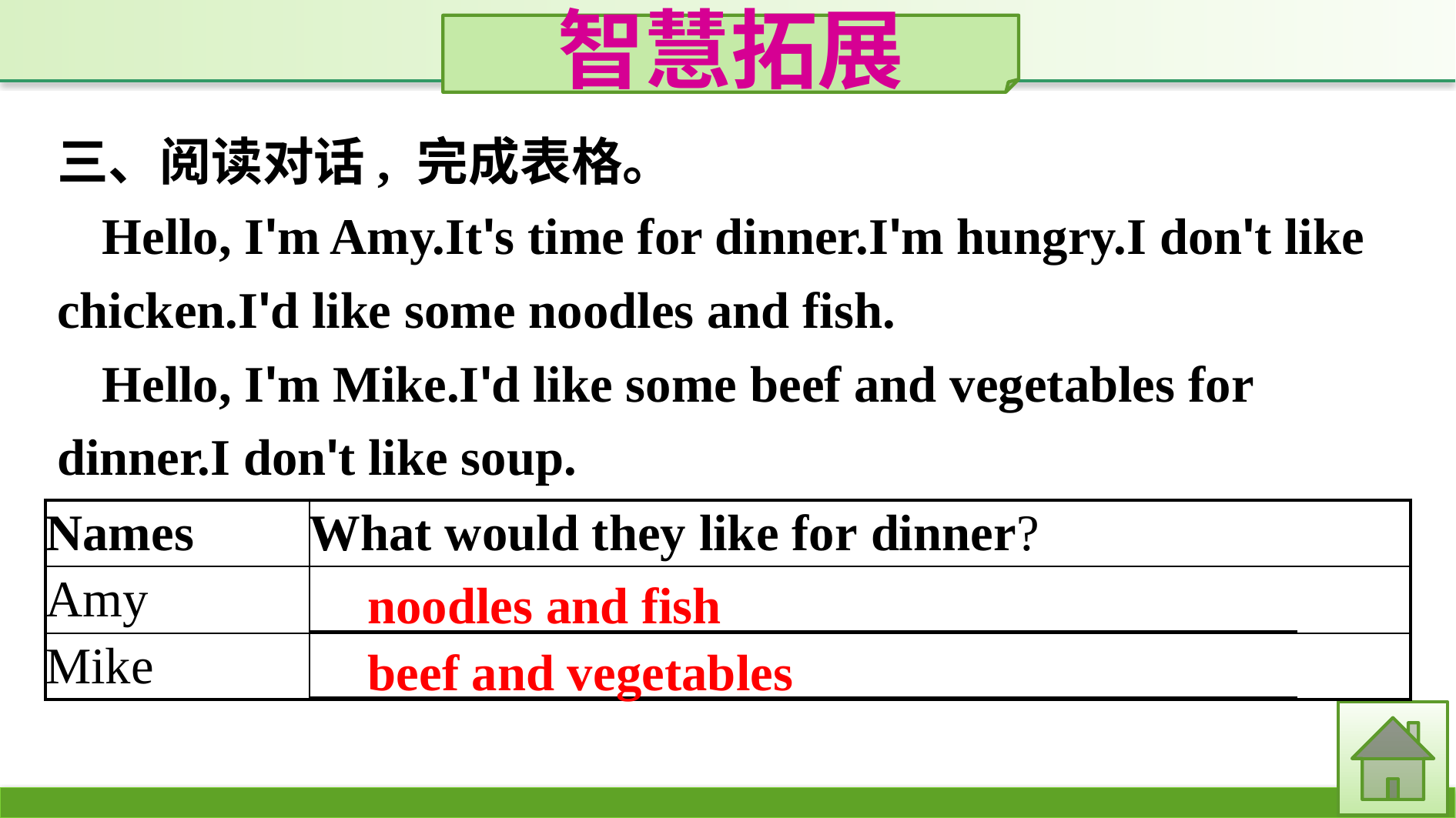

智慧拓展
三、阅读对话, 完成表格。
Hello, I'm Amy.It's time for dinner.I'm hungry.I don't like chicken.I'd like some noodles and fish.
Hello, I'm Mike.I'd like some beef and vegetables for dinner.I don't like soup.
| Names | What would they like for dinner? |
| --- | --- |
| Amy |  |
| Mike |  |
noodles and fish
beef and vegetables